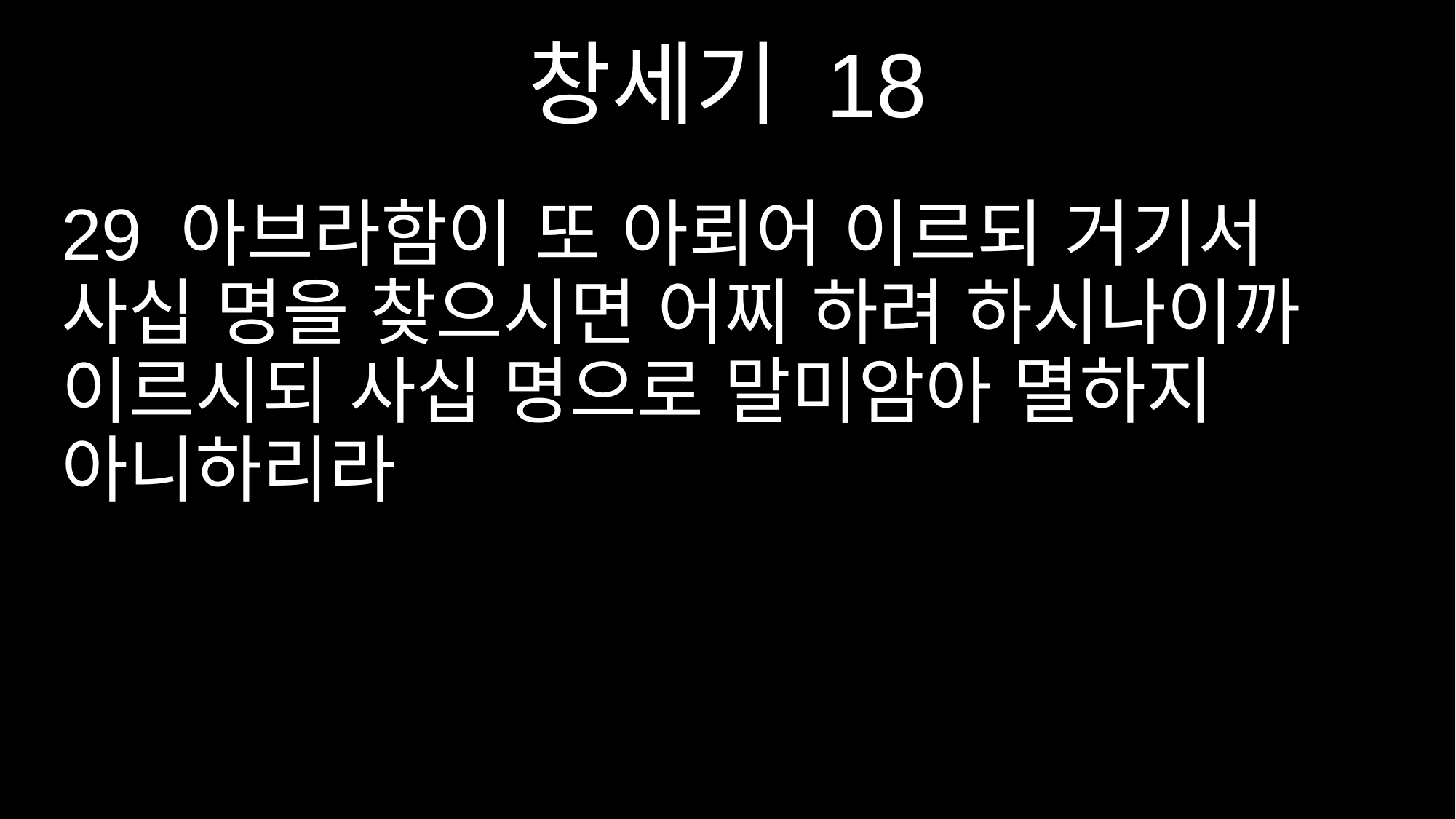

창세기 18
29 아브라함이 또 아뢰어 이르되 거기서 사십 명을 찾으시면 어찌 하려 하시나이까 이르시되 사십 명으로 말미암아 멸하지 아니하리라